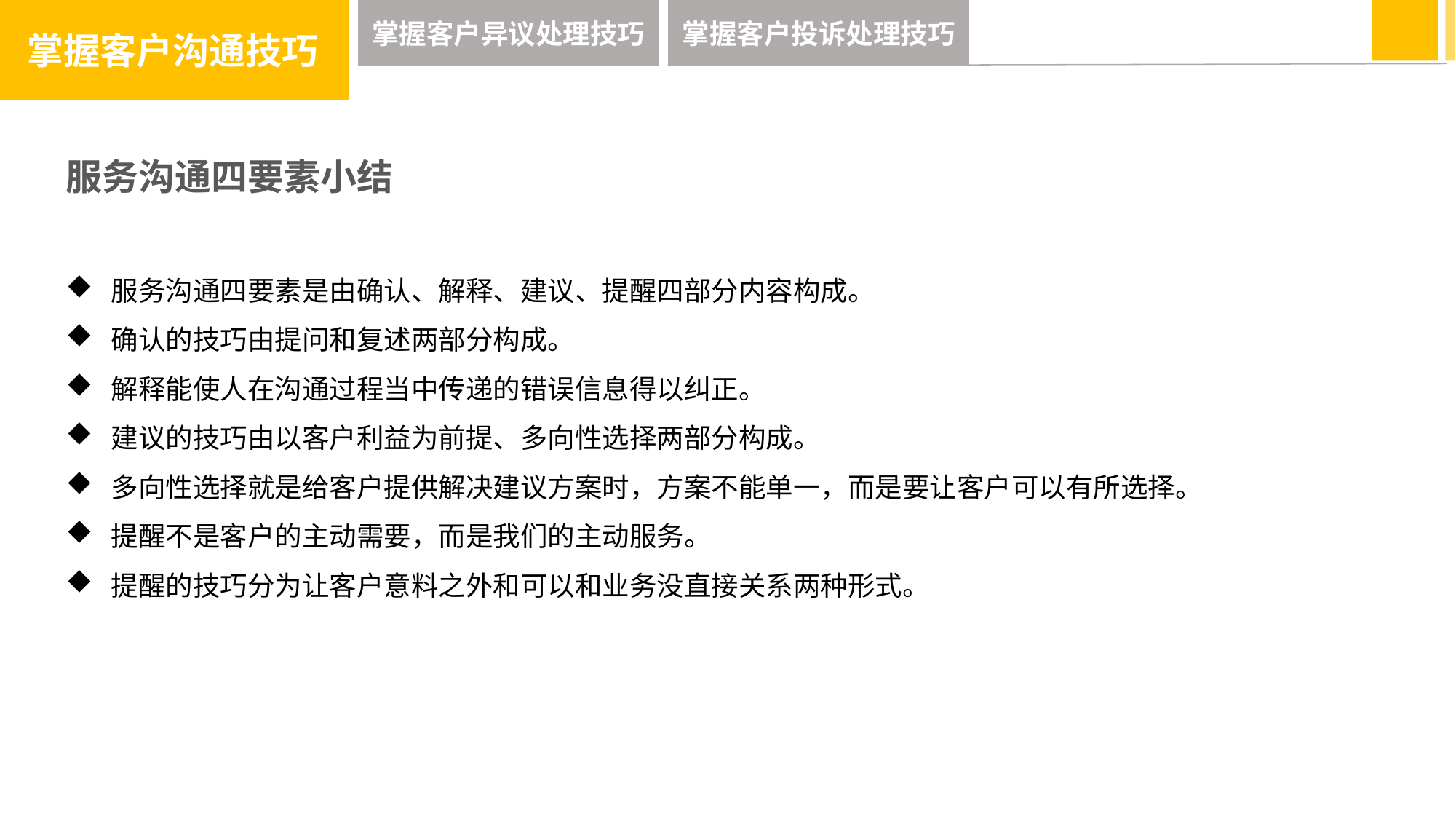

掌握客户沟通技巧
掌握客户异议处理技巧
掌握客户投诉处理技巧

服务沟通四要素小结
服务沟通四要素是由确认、解释、建议、提醒四部分内容构成。
确认的技巧由提问和复述两部分构成。
解释能使人在沟通过程当中传递的错误信息得以纠正。
建议的技巧由以客户利益为前提、多向性选择两部分构成。
多向性选择就是给客户提供解决建议方案时，方案不能单一，而是要让客户可以有所选择。
提醒不是客户的主动需要，而是我们的主动服务。
提醒的技巧分为让客户意料之外和可以和业务没直接关系两种形式。